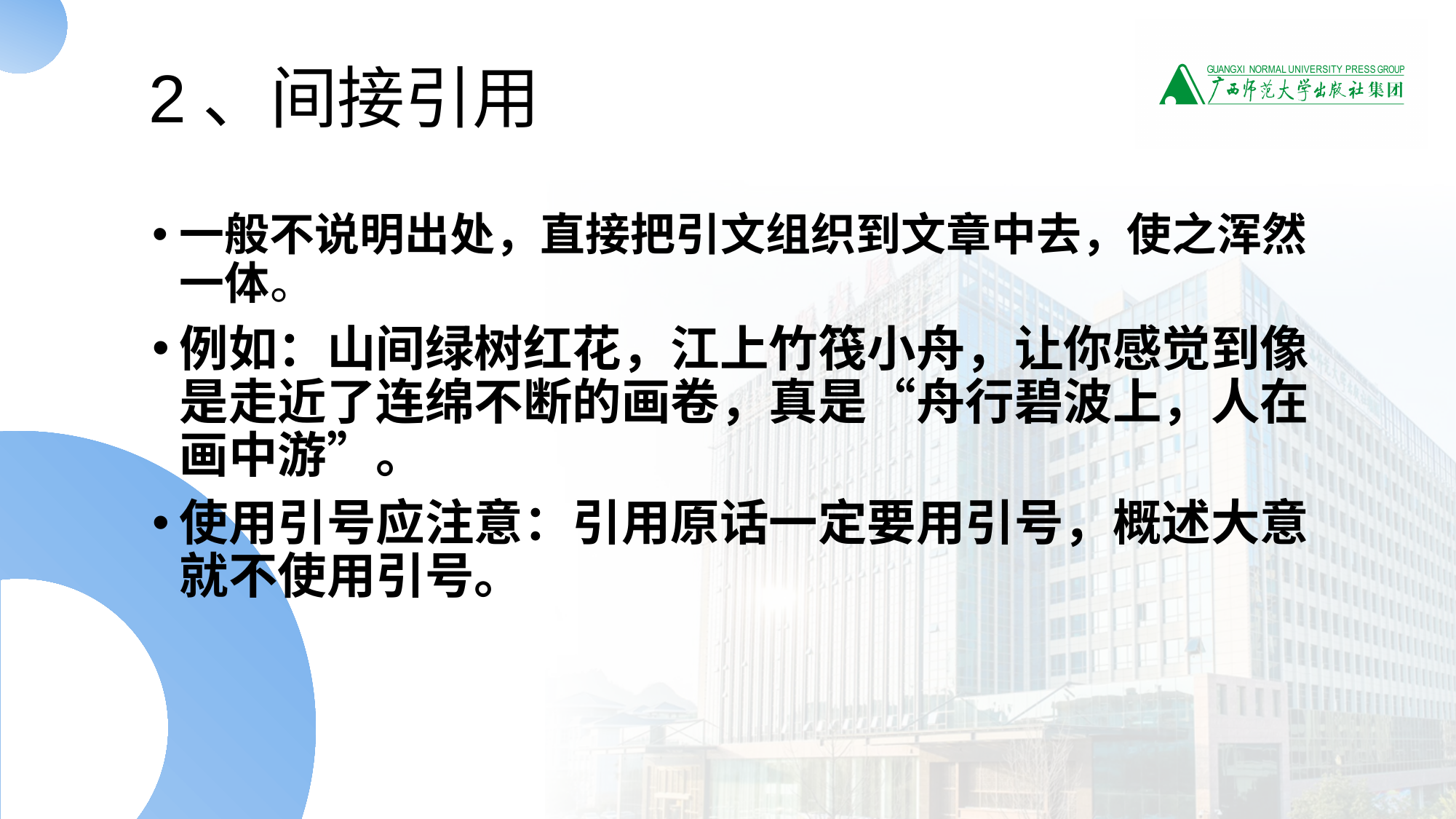

# 2、间接引用
一般不说明出处，直接把引文组织到文章中去，使之浑然一体。
例如：山间绿树红花，江上竹筏小舟，让你感觉到像是走近了连绵不断的画卷，真是“舟行碧波上，人在画中游”。
使用引号应注意：引用原话一定要用引号，概述大意就不使用引号。